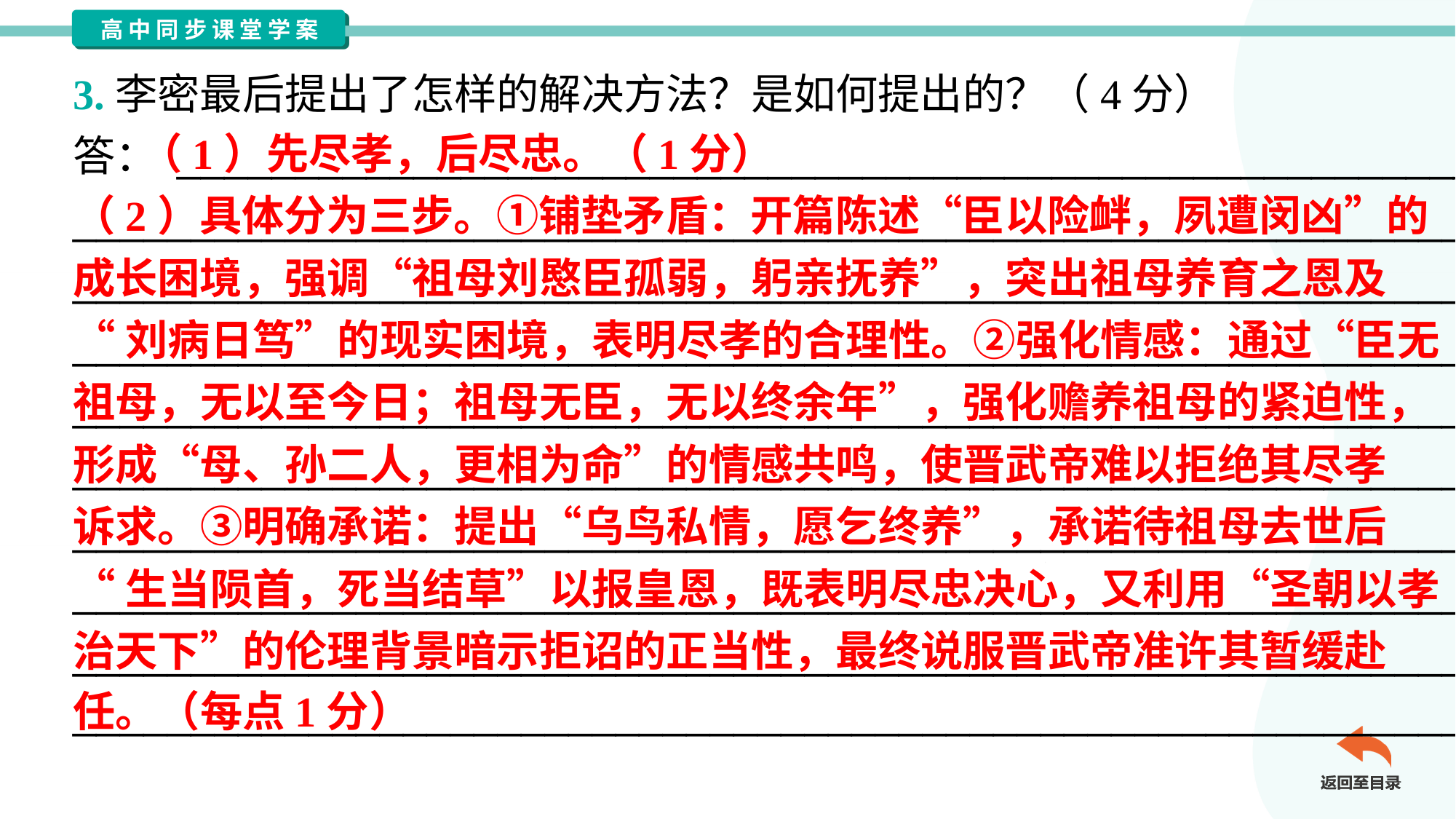

3.李密最后提出了怎样的解决方法？是如何提出的？（4分）
答： ________________________________________________________
_____________________________________________________________
_____________________________________________________________
_____________________________________________________________
_____________________________________________________________
_____________________________________________________________
_____________________________________________________________
_____________________________________________________________
_____________________________________________________________
_____________________________________________________________
      （1）先尽孝，后尽忠。（1分）
（2）具体分为三步。①铺垫矛盾：开篇陈述“臣以险衅，夙遭闵凶”的
成长困境，强调“祖母刘愍臣孤弱，躬亲抚养”，突出祖母养育之恩及
“刘病日笃”的现实困境，表明尽孝的合理性。②强化情感：通过“臣无
祖母，无以至今日；祖母无臣，无以终余年”，强化赡养祖母的紧迫性，
形成“母、孙二人，更相为命”的情感共鸣，使晋武帝难以拒绝其尽孝
诉求。③明确承诺：提出“乌鸟私情，愿乞终养”，承诺待祖母去世后
“生当陨首，死当结草”以报皇恩，既表明尽忠决心，又利用“圣朝以孝
治天下”的伦理背景暗示拒诏的正当性，最终说服晋武帝准许其暂缓赴
任。（每点1分）